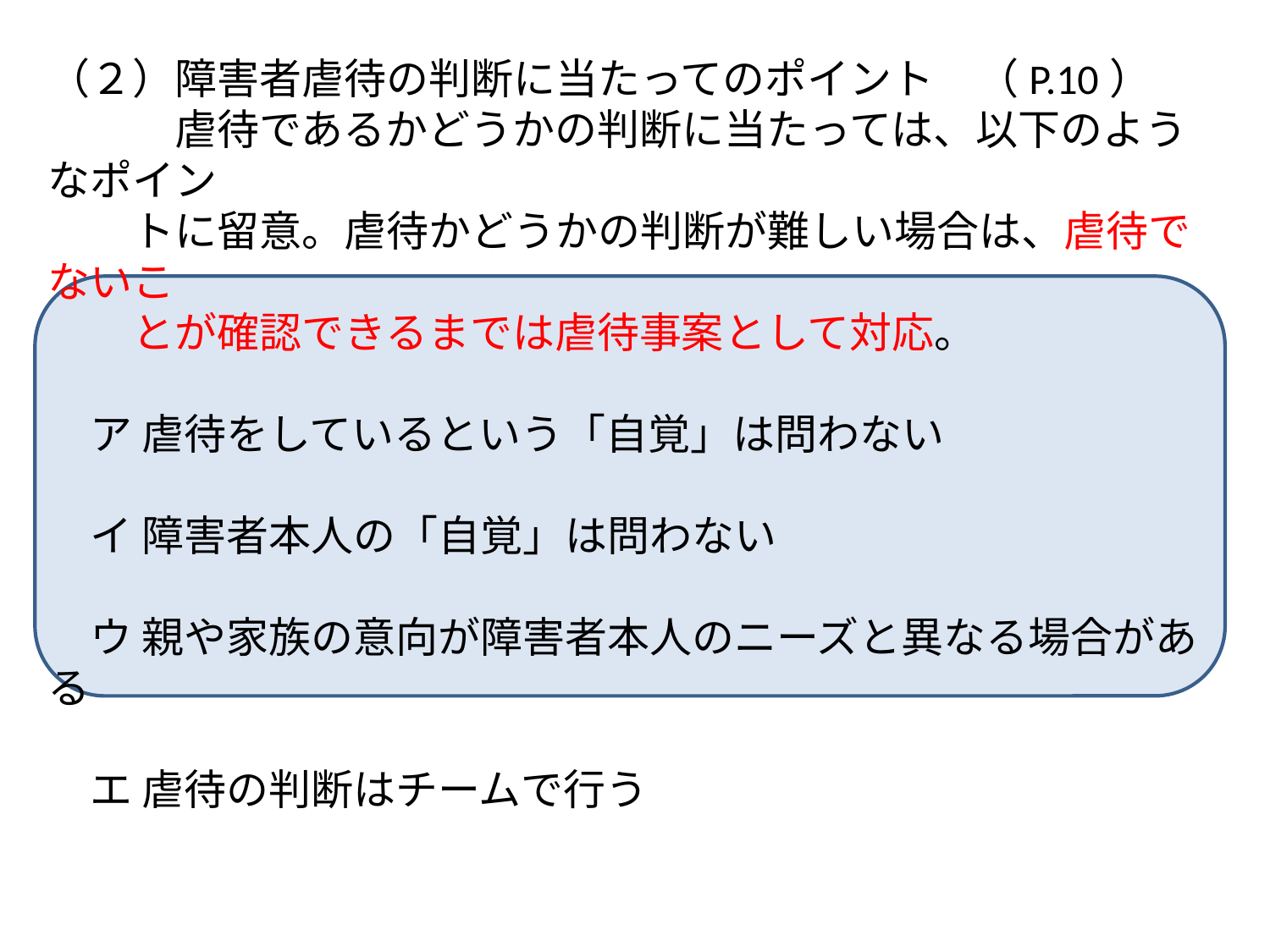

（２）障害者虐待の判断に当たってのポイント　（P.10）
　　　虐待であるかどうかの判断に当たっては、以下のようなポイン
　　トに留意。虐待かどうかの判断が難しい場合は、虐待でないこ
　　とが確認できるまでは虐待事案として対応。

　ア 虐待をしているという「自覚」は問わない

　イ 障害者本人の「自覚」は問わない

　ウ 親や家族の意向が障害者本人のニーズと異なる場合がある

　エ 虐待の判断はチームで行う